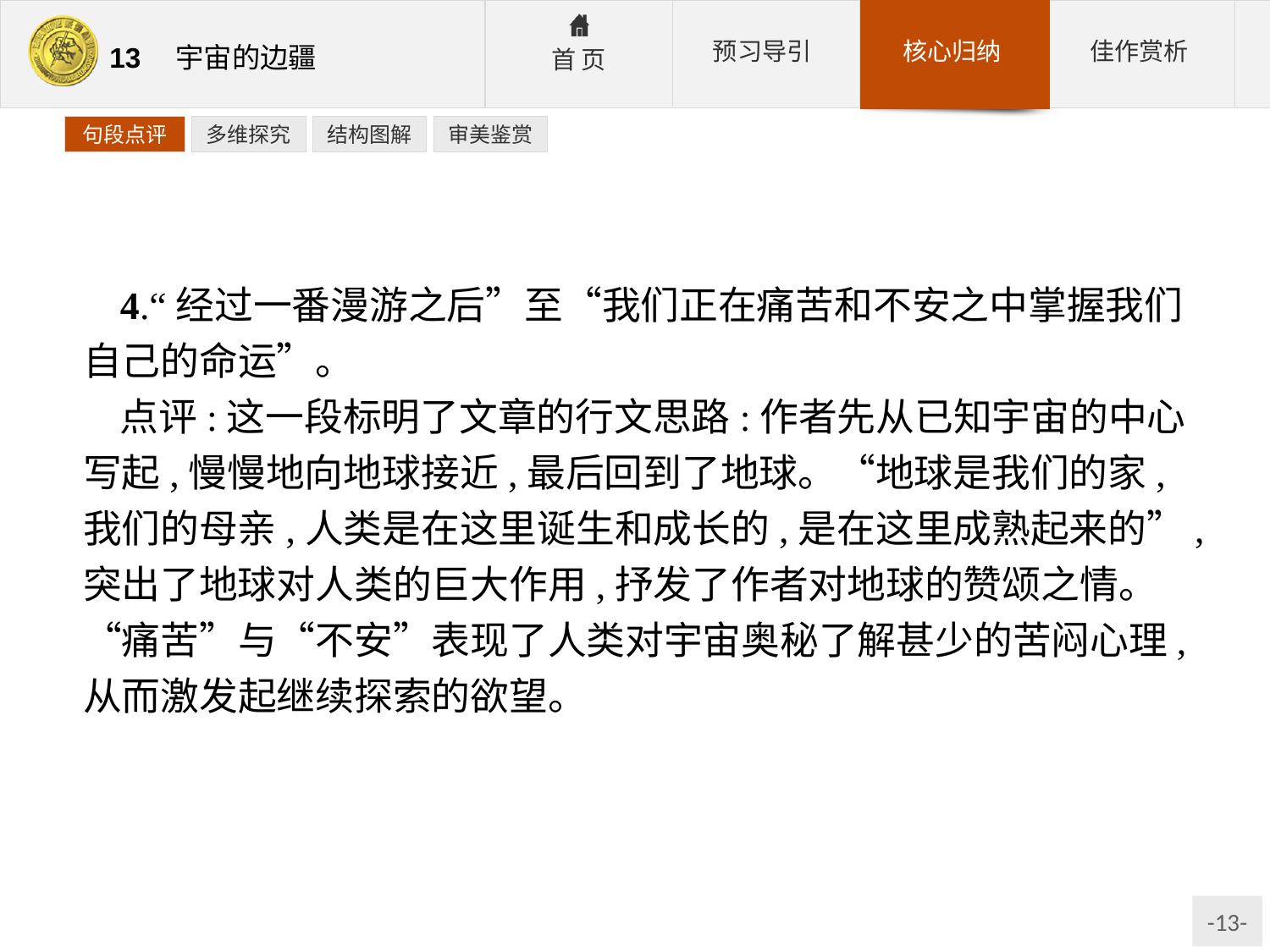

句段点评
多维探究
结构图解
审美鉴赏
4.“经过一番漫游之后”至“我们正在痛苦和不安之中掌握我们自己的命运”。
点评:这一段标明了文章的行文思路:作者先从已知宇宙的中心写起,慢慢地向地球接近,最后回到了地球。“地球是我们的家,我们的母亲,人类是在这里诞生和成长的,是在这里成熟起来的”,突出了地球对人类的巨大作用,抒发了作者对地球的赞颂之情。“痛苦”与“不安”表现了人类对宇宙奥秘了解甚少的苦闷心理,从而激发起继续探索的欲望。